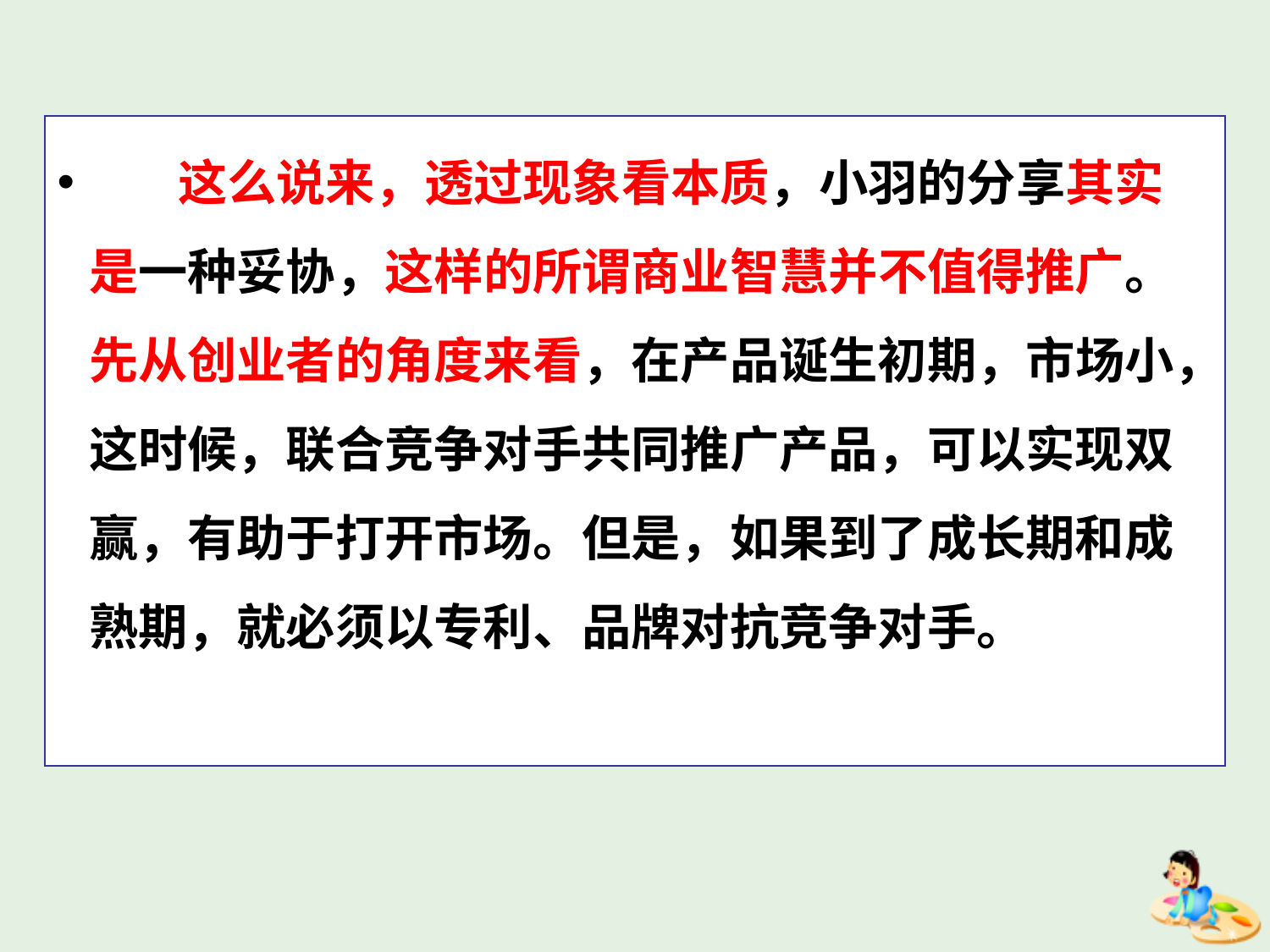

这么说来，透过现象看本质，小羽的分享其实是一种妥协，这样的所谓商业智慧并不值得推广。先从创业者的角度来看，在产品诞生初期，市场小，这时候，联合竞争对手共同推广产品，可以实现双赢，有助于打开市场。但是，如果到了成长期和成熟期，就必须以专利、品牌对抗竞争对手。